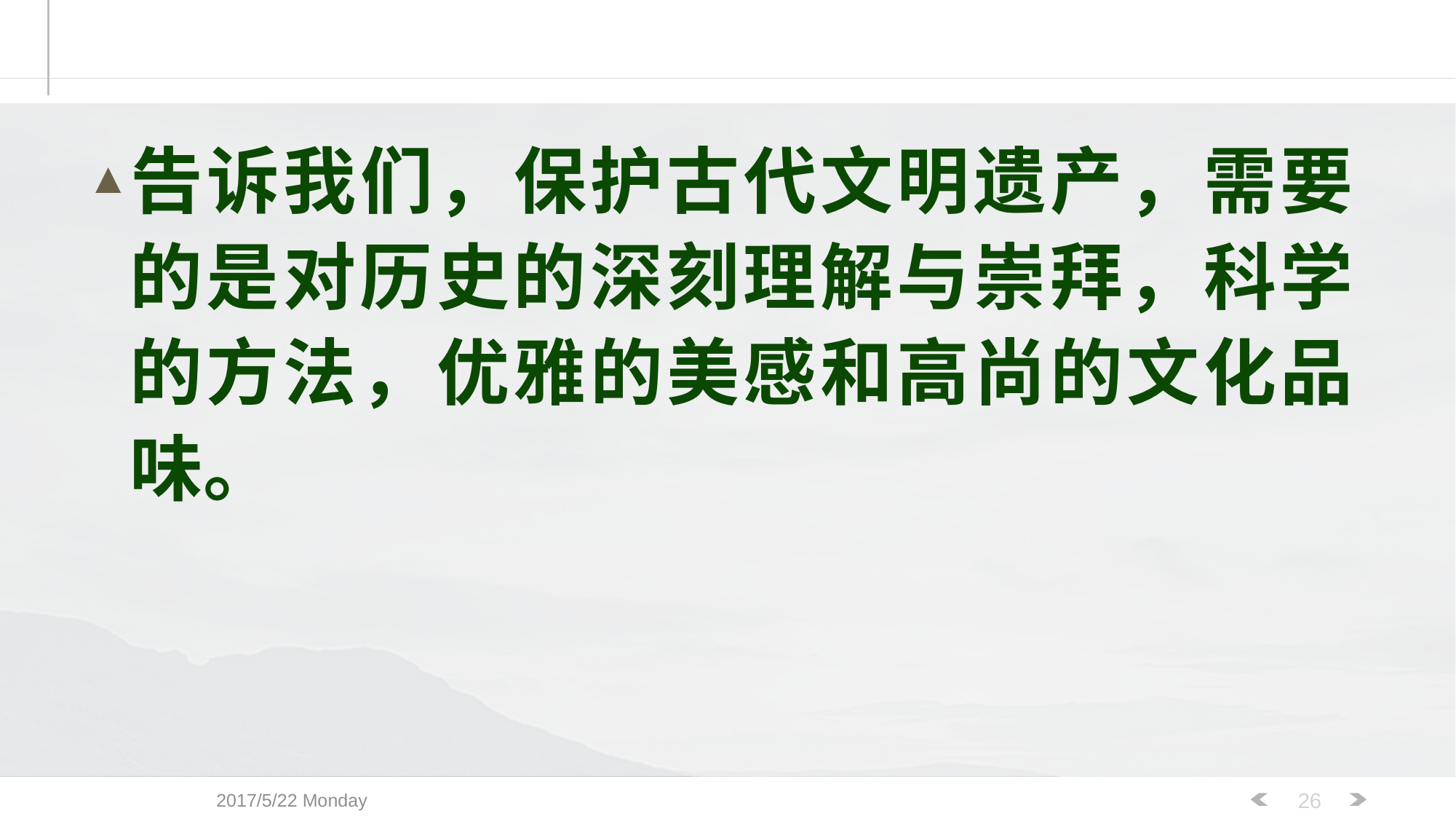

告诉我们，保护古代文明遗产，需要的是对历史的深刻理解与崇拜，科学的方法，优雅的美感和高尚的文化品味。

2017/5/22 Monday

26